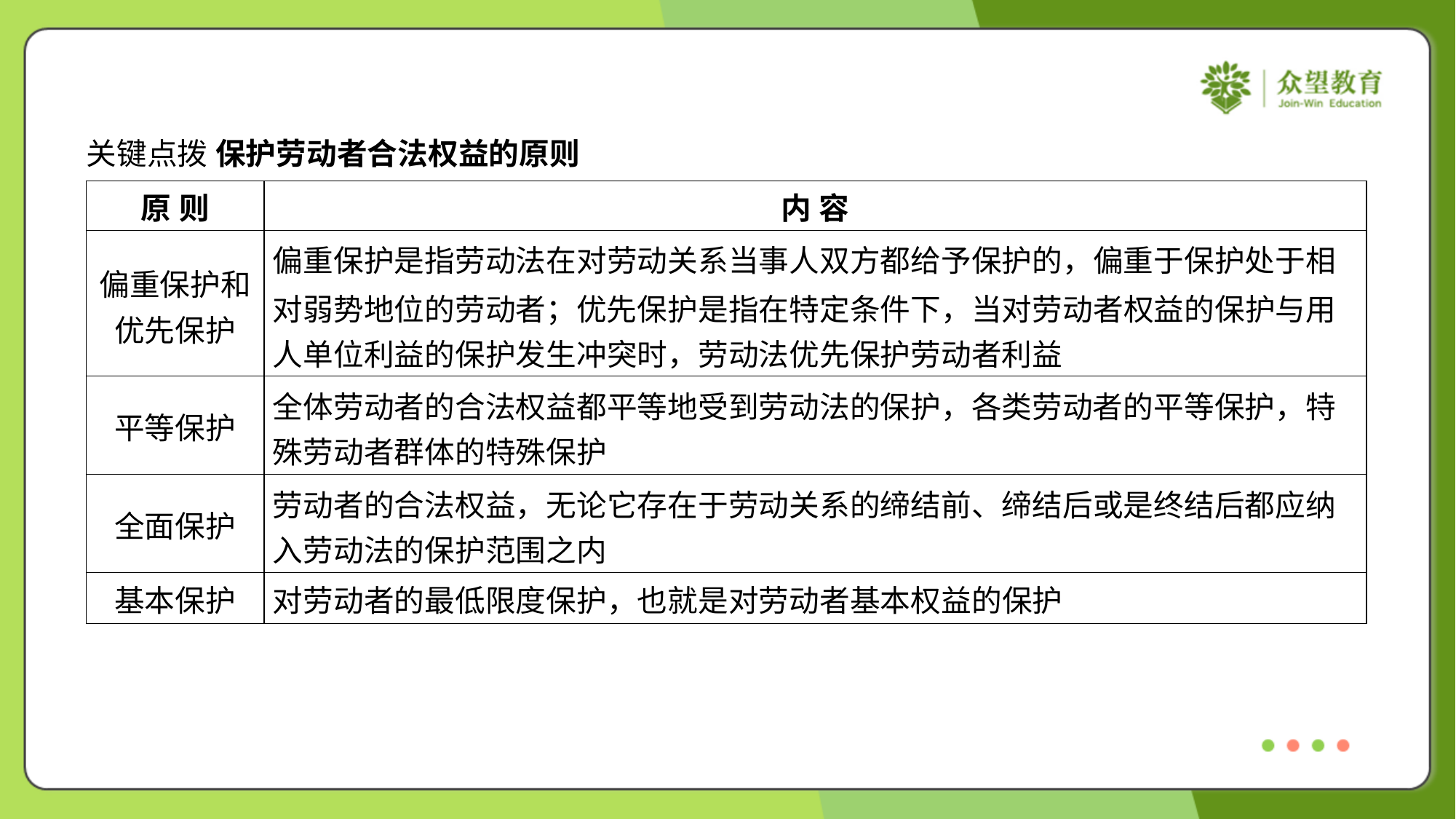

关键点拨 保护劳动者合法权益的原则
| 原 则 | 内 容 |
| --- | --- |
| 偏重保护和 优先保护 | 偏重保护是指劳动法在对劳动关系当事人双方都给予保护的，偏重于保护处于相 对弱势地位的劳动者；优先保护是指在特定条件下，当对劳动者权益的保护与用 人单位利益的保护发生冲突时，劳动法优先保护劳动者利益 |
| 平等保护 | 全体劳动者的合法权益都平等地受到劳动法的保护，各类劳动者的平等保护，特 殊劳动者群体的特殊保护 |
| 全面保护 | 劳动者的合法权益，无论它存在于劳动关系的缔结前、缔结后或是终结后都应纳 入劳动法的保护范围之内 |
| 基本保护 | 对劳动者的最低限度保护，也就是对劳动者基本权益的保护 |